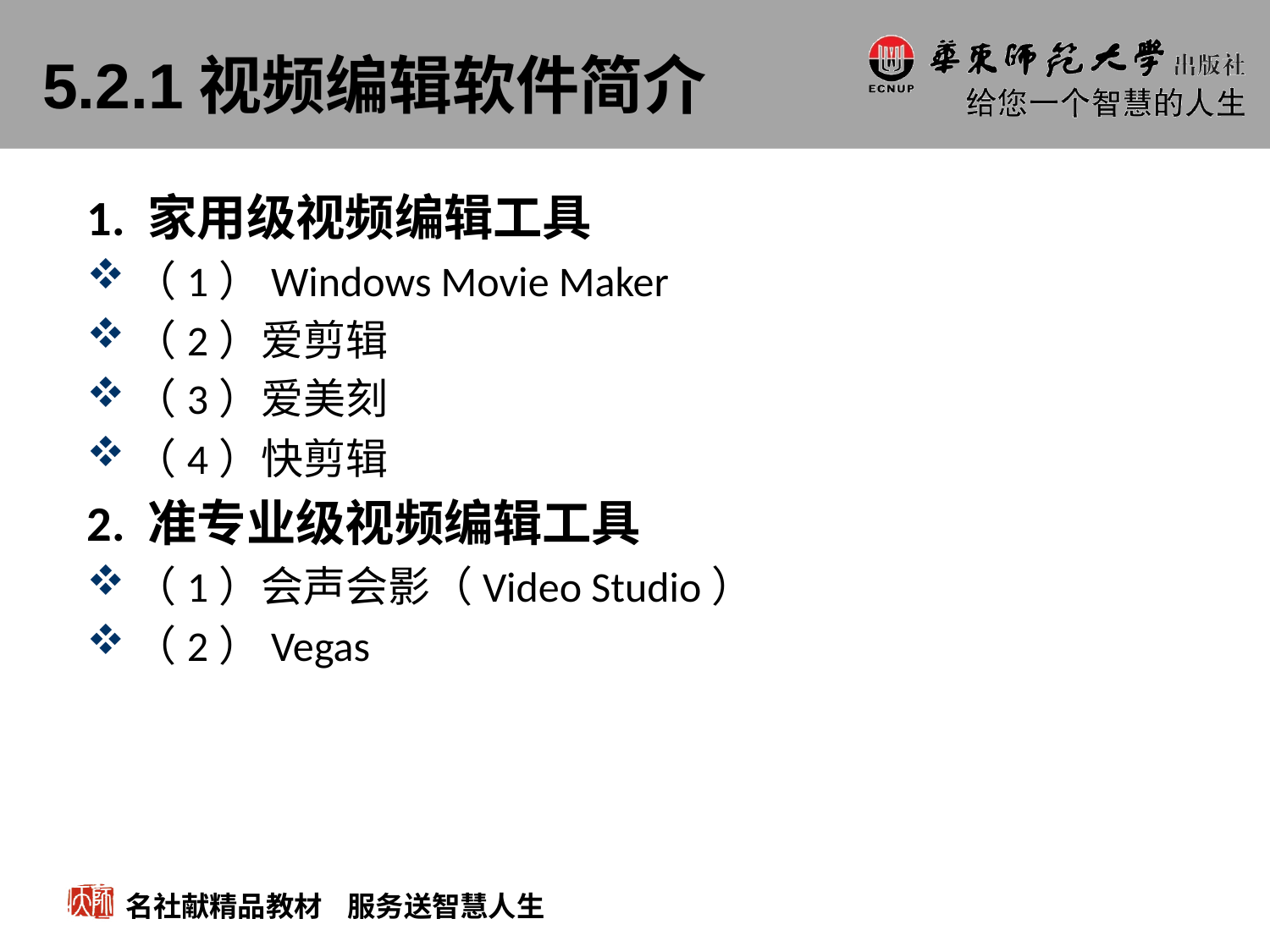

# 5.2.1视频编辑软件简介
1. 家用级视频编辑工具
（1）Windows Movie Maker
（2）爱剪辑
（3）爱美刻
（4）快剪辑
2. 准专业级视频编辑工具
（1）会声会影（Video Studio）
（2）Vegas